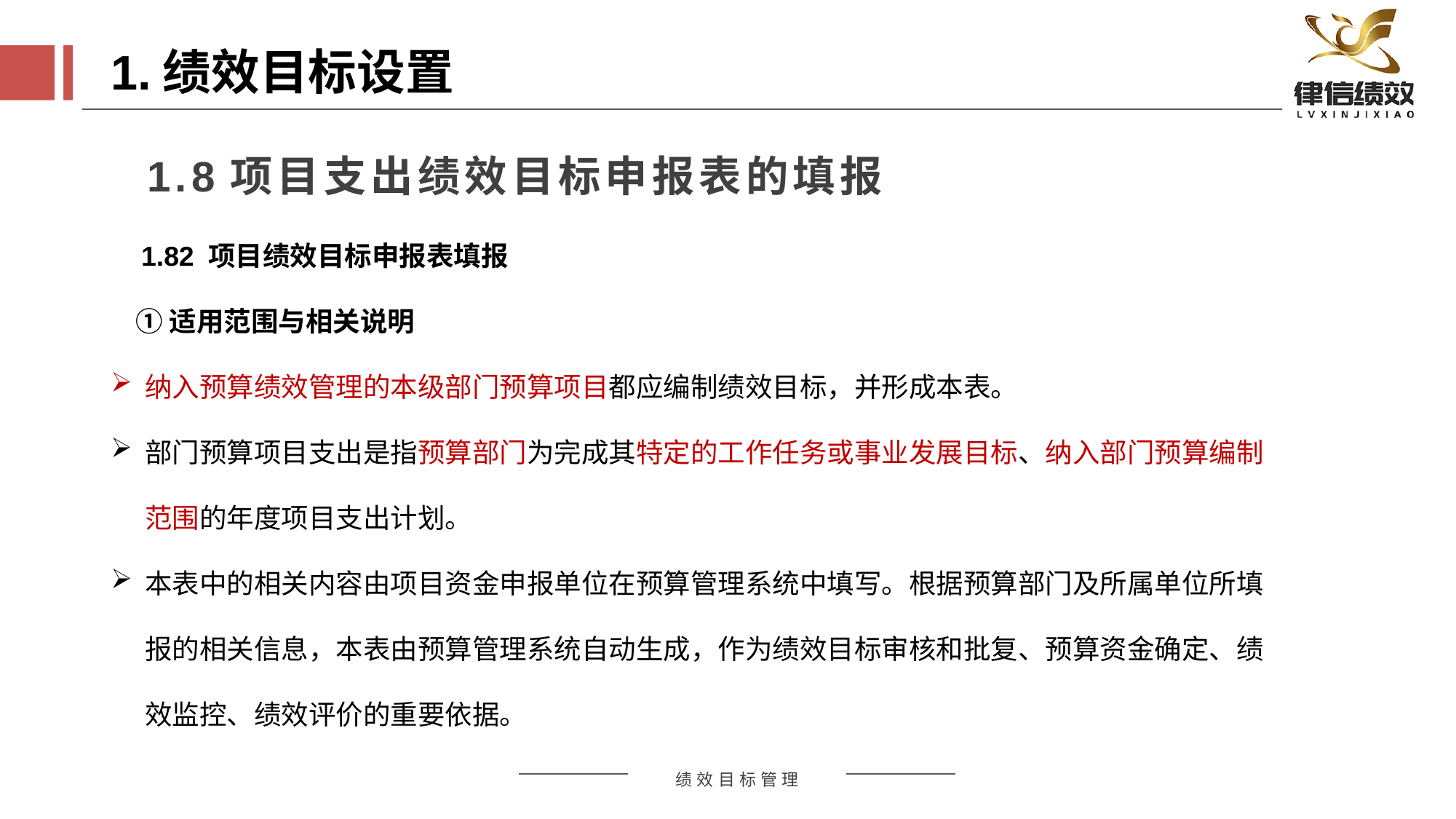

1.绩效目标设置
1.8项目支出绩效目标申报表的填报
    1.82 项目绩效目标申报表填报
    ①适用范围与相关说明
纳入预算绩效管理的本级部门预算项目都应编制绩效目标，并形成本表。
部门预算项目支出是指预算部门为完成其特定的工作任务或事业发展目标、纳入部门预算编制范围的年度项目支出计划。
本表中的相关内容由项目资金申报单位在预算管理系统中填写。根据预算部门及所属单位所填报的相关信息，本表由预算管理系统自动生成，作为绩效目标审核和批复、预算资金确定、绩效监控、绩效评价的重要依据。